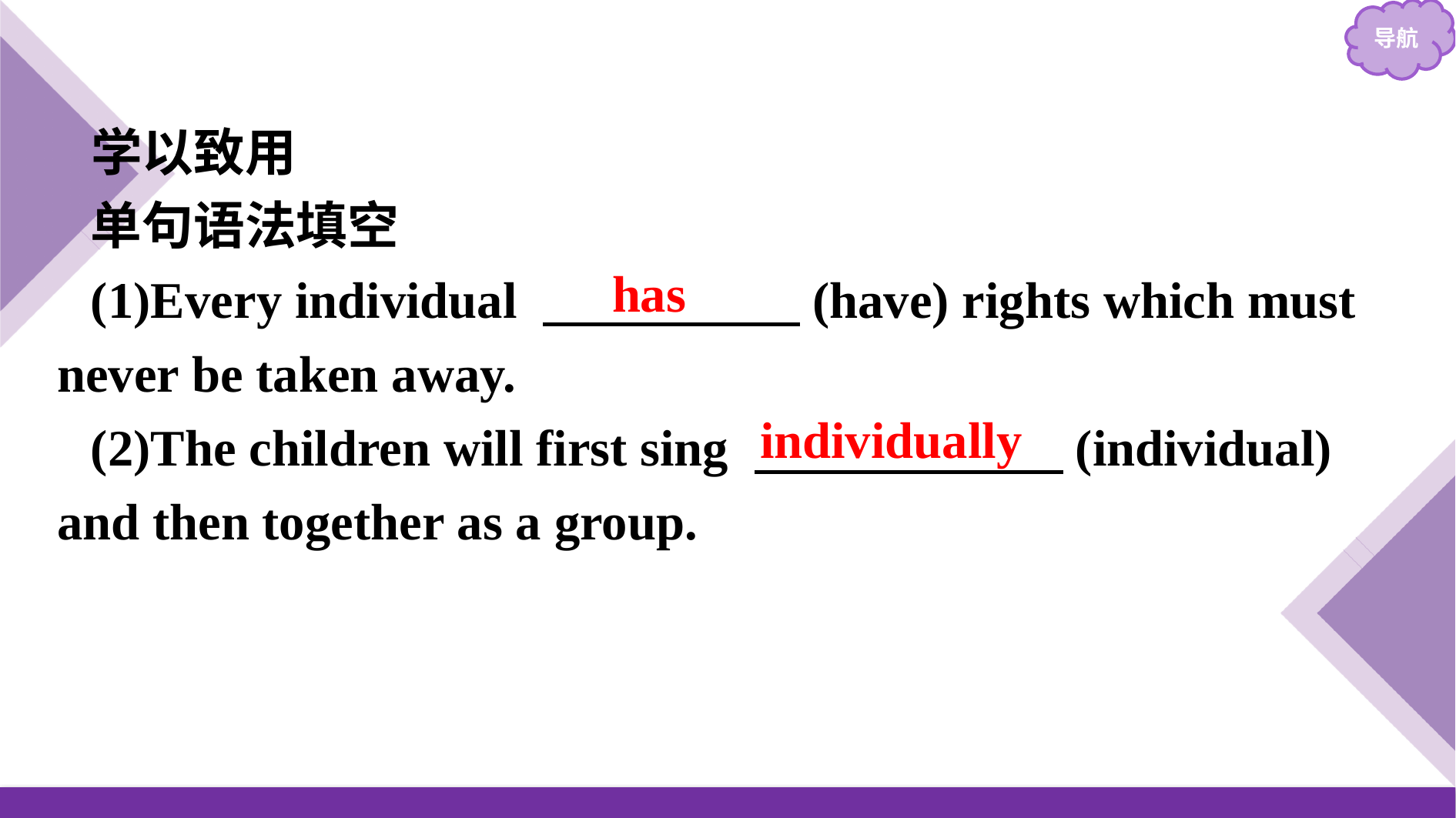

学以致用
单句语法填空
(1)Every individual 　　　　　(have) rights which must never be taken away.
(2)The children will first sing 　　　　　　(individual) and then together as a group.
has
individually